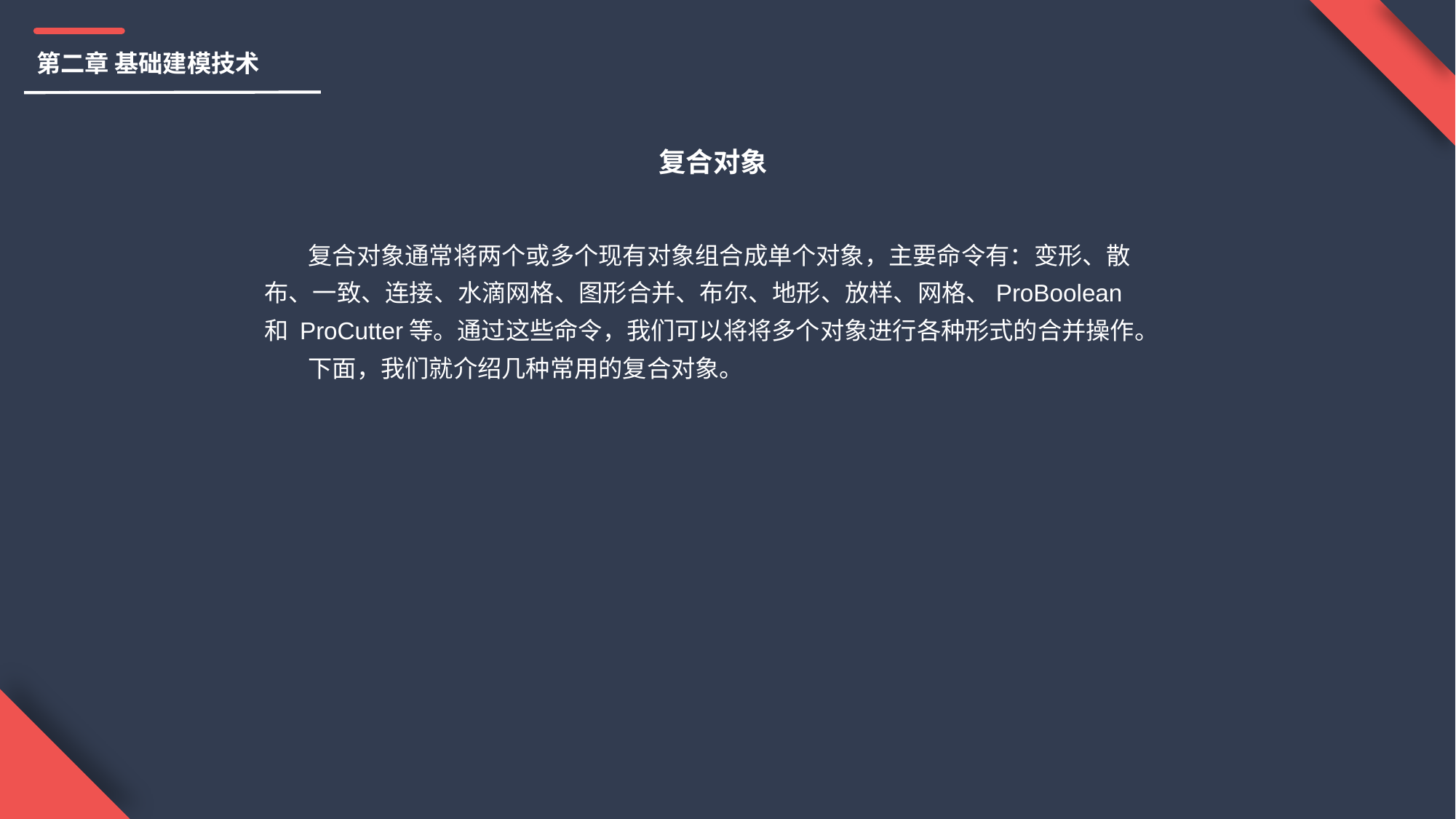

第二章 基础建模技术
复合对象
       复合对象通常将两个或多个现有对象组合成单个对象，主要命令有：变形、散布、一致、连接、水滴网格、图形合并、布尔、地形、放样、网格、ProBoolean 和 ProCutter等。通过这些命令，我们可以将将多个对象进行各种形式的合并操作。
       下面，我们就介绍几种常用的复合对象。